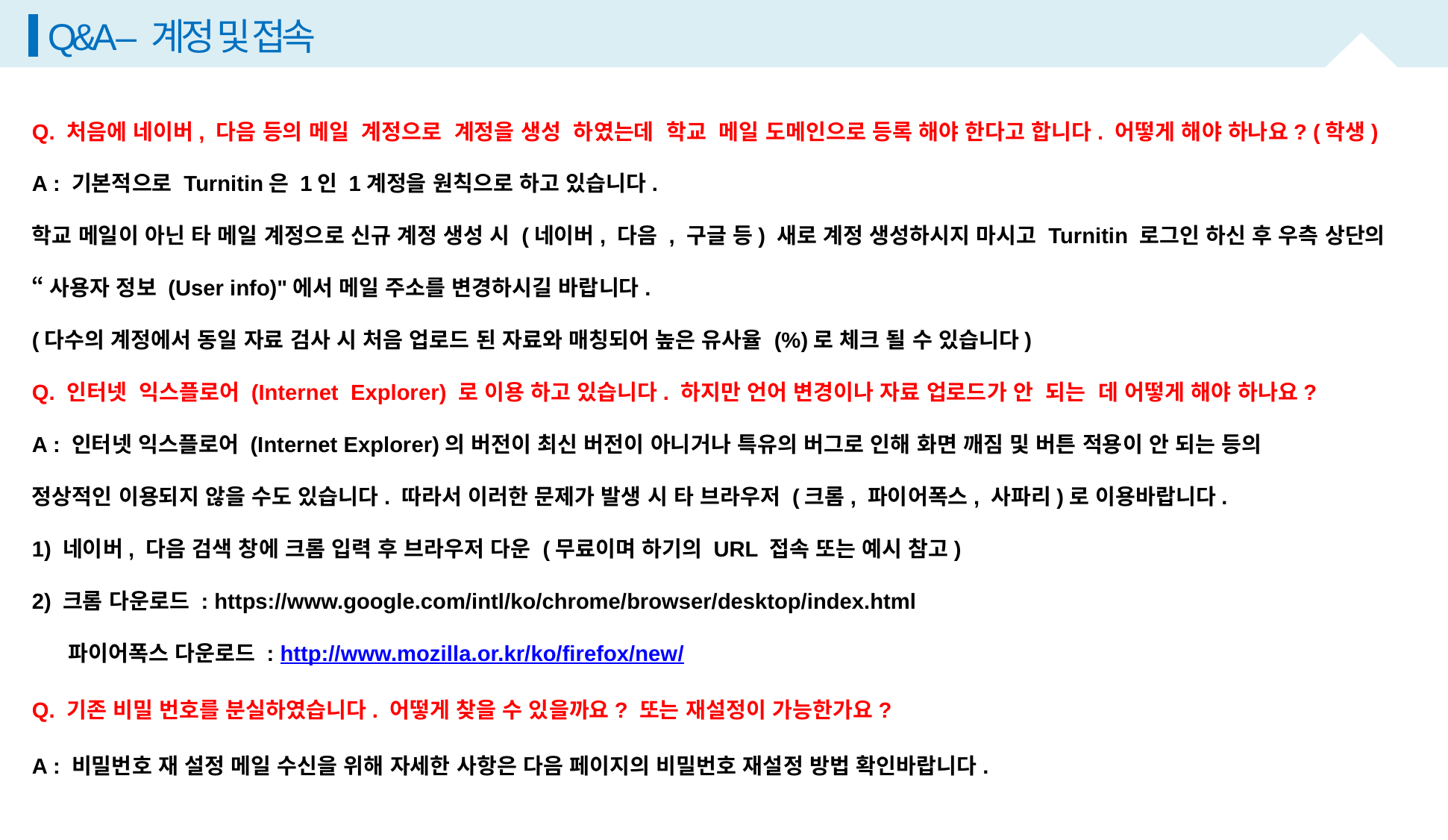

23
Q&A – 계정 및 접속
Q. 처음에 네이버, 다음 등의 메일  계정으로  계정을 생성  하였는데  학교  메일 도메인으로 등록 해야 한다고 합니다. 어떻게 해야 하나요? (학생)

A : 기본적으로 Turnitin은 1인 1계정을 원칙으로 하고 있습니다.

학교 메일이 아닌 타 메일 계정으로 신규 계정 생성 시 (네이버, 다음 , 구글 등) 새로 계정 생성하시지 마시고 Turnitin 로그인 하신 후 우측 상단의

“사용자 정보 (User info)"에서 메일 주소를 변경하시길 바랍니다.

(다수의 계정에서 동일 자료 검사 시 처음 업로드 된 자료와 매칭되어 높은 유사율 (%)로 체크 될 수 있습니다)

Q. 인터넷  익스플로어 (Internet  Explorer) 로 이용 하고 있습니다. 하지만 언어 변경이나 자료 업로드가 안  되는  데 어떻게 해야 하나요?

A : 인터넷 익스플로어 (Internet Explorer)의 버전이 최신 버전이 아니거나 특유의 버그로 인해 화면 깨짐 및 버튼 적용이 안 되는 등의

정상적인 이용되지 않을 수도 있습니다. 따라서 이러한 문제가 발생 시 타 브라우저 (크롬, 파이어폭스, 사파리)로 이용바랍니다.

1) 네이버, 다음 검색 창에 크롬 입력 후 브라우저 다운 (무료이며 하기의 URL 접속 또는 예시 참고)

2) 크롬 다운로드 : https://www.google.com/intl/ko/chrome/browser/desktop/index.html

     파이어폭스 다운로드 : http://www.mozilla.or.kr/ko/firefox/new/

Q. 기존 비밀 번호를 분실하였습니다. 어떻게 찾을 수 있을까요? 또는 재설정이 가능한가요?

A : 비밀번호 재 설정 메일 수신을 위해 자세한 사항은 다음 페이지의 비밀번호 재설정 방법 확인바랍니다.